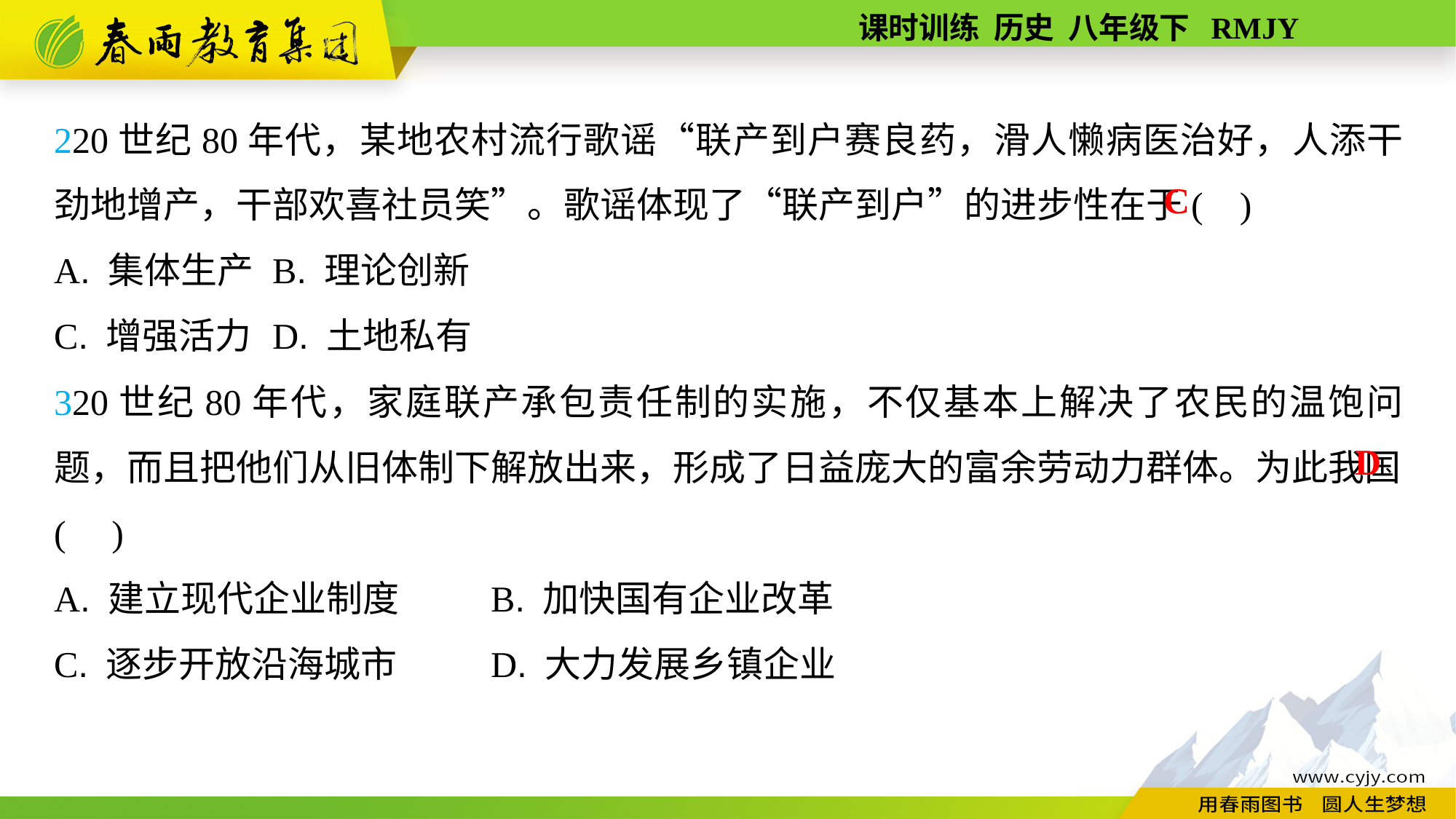

220世纪80年代，某地农村流行歌谣“联产到户赛良药，滑人懒病医治好，人添干劲地增产，干部欢喜社员笑”。歌谣体现了“联产到户”的进步性在于(    )
A. 集体生产	B. 理论创新
C. 增强活力	D. 土地私有
320世纪80年代，家庭联产承包责任制的实施，不仅基本上解决了农民的温饱问题，而且把他们从旧体制下解放出来，形成了日益庞大的富余劳动力群体。为此我国(     )
A. 建立现代企业制度	B. 加快国有企业改革
C. 逐步开放沿海城市	D. 大力发展乡镇企业
C
D